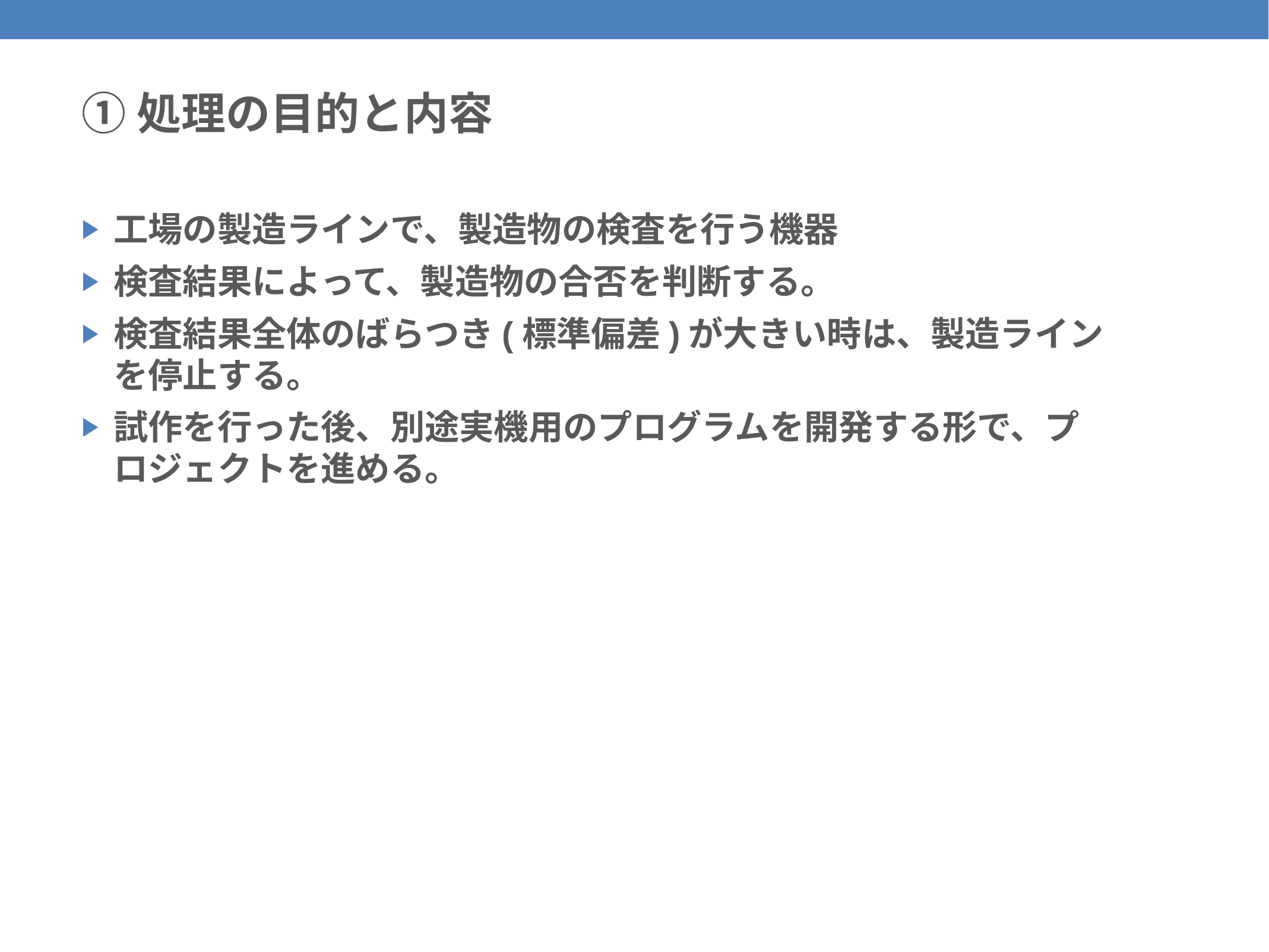

# ①処理の目的と内容
工場の製造ラインで、製造物の検査を行う機器
検査結果によって、製造物の合否を判断する。
検査結果全体のばらつき(標準偏差)が大きい時は、製造ラインを停止する。
試作を行った後、別途実機用のプログラムを開発する形で、プロジェクトを進める。